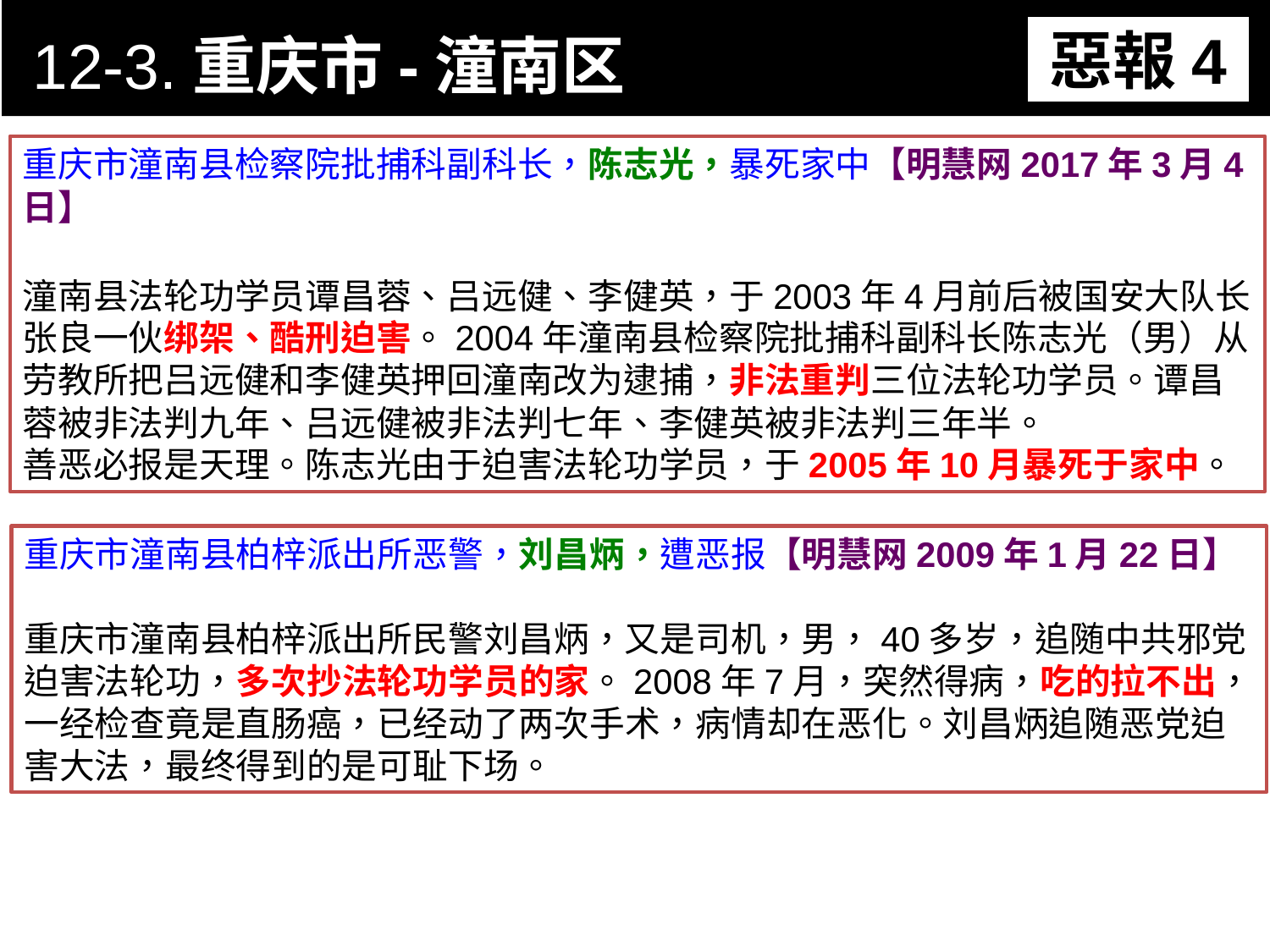

12-3.重庆市-潼南区
惡報4
11-3. XX市官員惡報實例
重庆市潼南县检察院批捕科副科长，陈志光，暴死家中【明慧网2017年3月4日】

潼南县法轮功学员谭昌蓉、吕远健、李健英，于2003年4月前后被国安大队长张良一伙绑架、酷刑迫害。2004年潼南县检察院批捕科副科长陈志光（男）从劳教所把吕远健和李健英押回潼南改为逮捕，非法重判三位法轮功学员。谭昌蓉被非法判九年、吕远健被非法判七年、李健英被非法判三年半。
善恶必报是天理。陈志光由于迫害法轮功学员，于2005年10月暴死于家中。
重庆市潼南县柏梓派出所恶警，刘昌炳，遭恶报【明慧网2009年1月22日】

重庆市潼南县柏梓派出所民警刘昌炳，又是司机，男，40多岁，追随中共邪党迫害法轮功，多次抄法轮功学员的家。2008年7月，突然得病，吃的拉不出，一经检查竟是直肠癌，已经动了两次手术，病情却在恶化。刘昌炳追随恶党迫害大法，最终得到的是可耻下场。